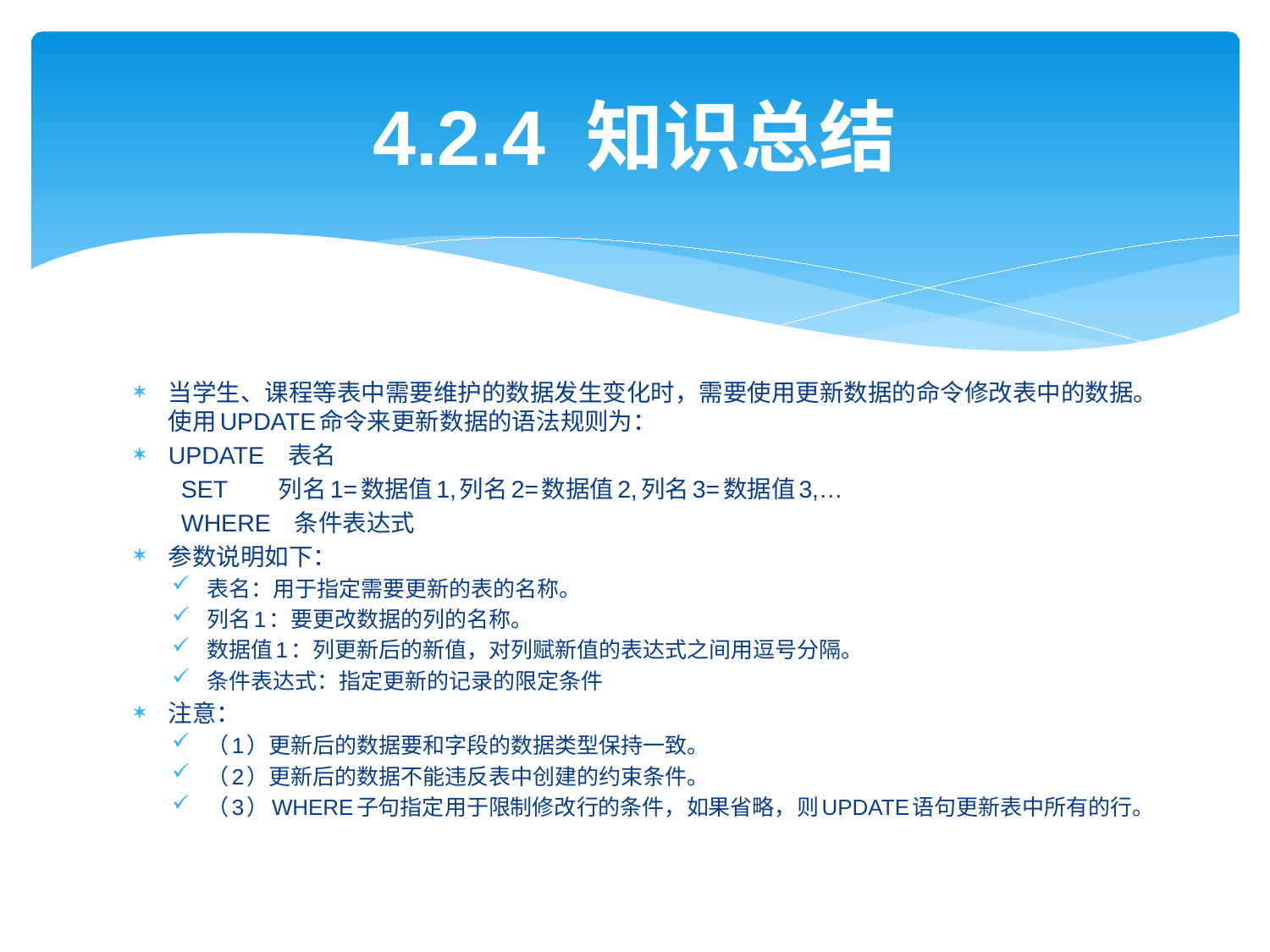

# 4.2.4 知识总结
当学生、课程等表中需要维护的数据发生变化时，需要使用更新数据的命令修改表中的数据。使用UPDATE命令来更新数据的语法规则为：
UPDATE   表名
       SET       列名1=数据值1,列名2=数据值2,列名3=数据值3,…
       WHERE   条件表达式
参数说明如下：
表名：用于指定需要更新的表的名称。
列名1：要更改数据的列的名称。
数据值1：列更新后的新值，对列赋新值的表达式之间用逗号分隔。
条件表达式：指定更新的记录的限定条件
注意：
（1）更新后的数据要和字段的数据类型保持一致。
（2）更新后的数据不能违反表中创建的约束条件。
（3）WHERE子句指定用于限制修改行的条件，如果省略，则UPDATE语句更新表中所有的行。